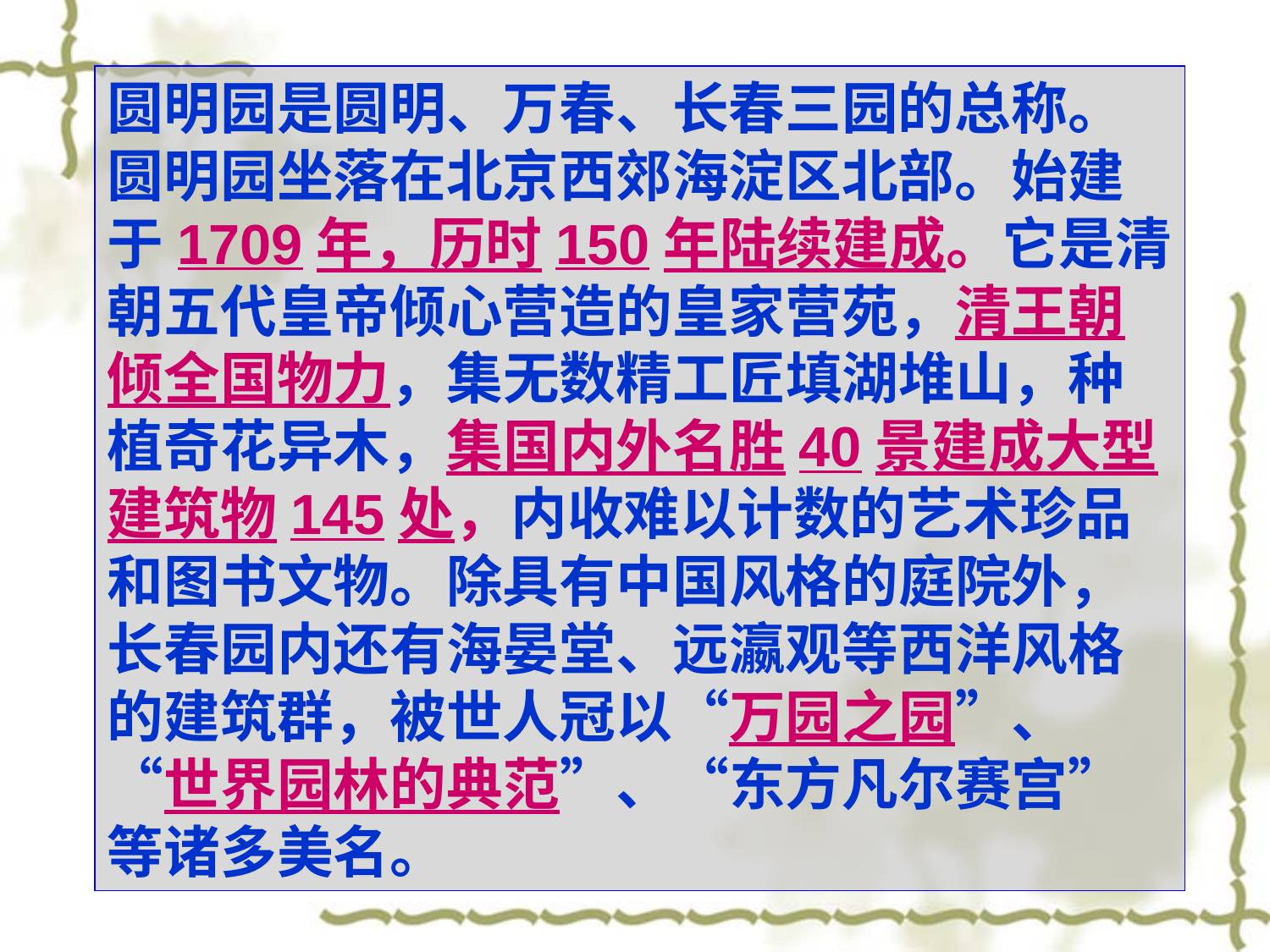

圆明园是圆明、万春、长春三园的总称。圆明园坐落在北京西郊海淀区北部。始建于1709年，历时150年陆续建成。它是清朝五代皇帝倾心营造的皇家营苑，清王朝倾全国物力，集无数精工匠填湖堆山，种植奇花异木，集国内外名胜40景建成大型建筑物145处，内收难以计数的艺术珍品和图书文物。除具有中国风格的庭院外，长春园内还有海晏堂、远瀛观等西洋风格的建筑群，被世人冠以“万园之园”、“世界园林的典范”、“东方凡尔赛宫”等诸多美名。